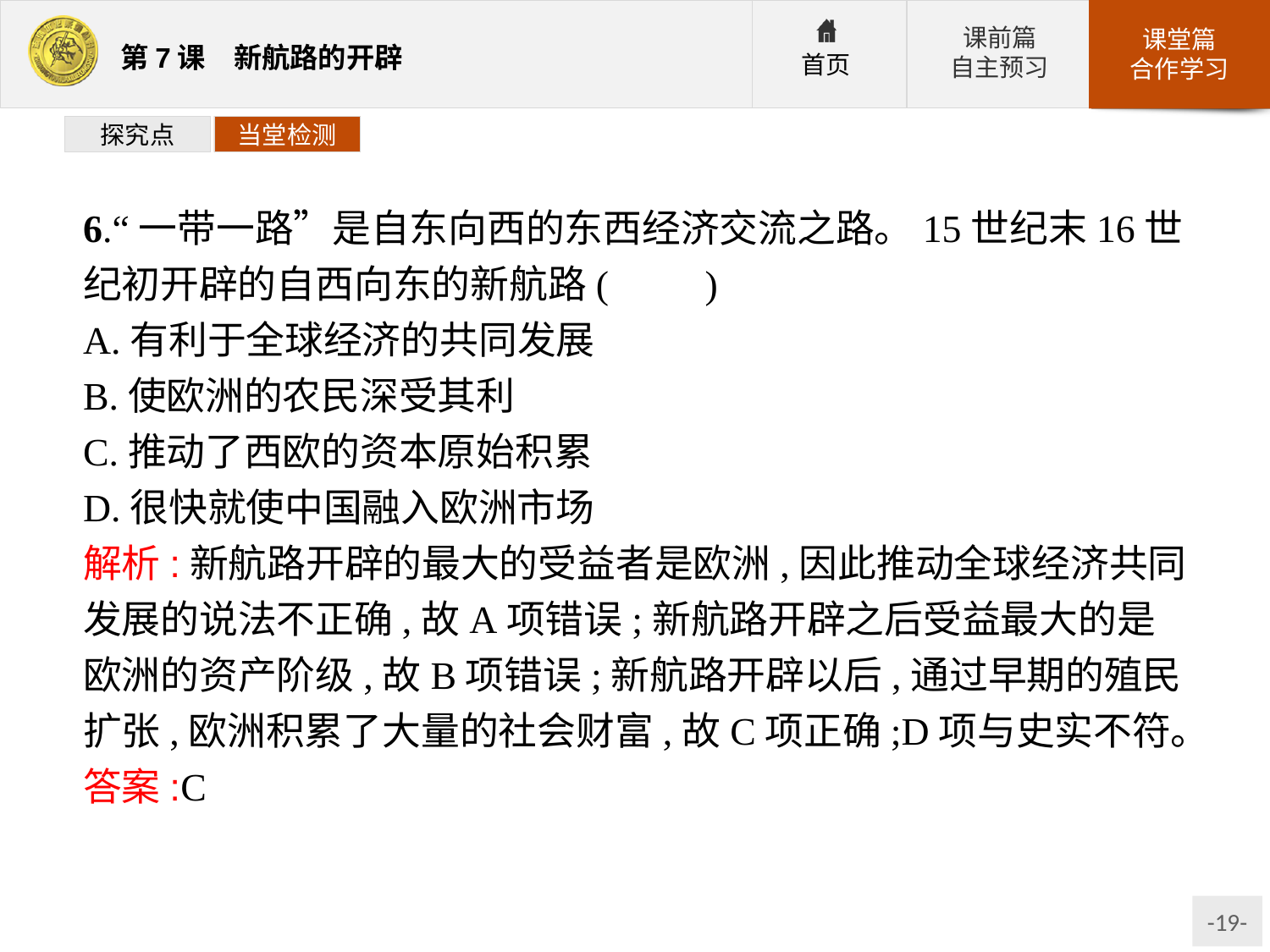

探究点
当堂检测
6.“一带一路”是自东向西的东西经济交流之路。15世纪末16世纪初开辟的自西向东的新航路(　　)
A.有利于全球经济的共同发展
B.使欧洲的农民深受其利
C.推动了西欧的资本原始积累
D.很快就使中国融入欧洲市场
解析:新航路开辟的最大的受益者是欧洲,因此推动全球经济共同发展的说法不正确,故A项错误;新航路开辟之后受益最大的是欧洲的资产阶级,故B项错误;新航路开辟以后,通过早期的殖民扩张,欧洲积累了大量的社会财富,故C项正确;D项与史实不符。
答案:C